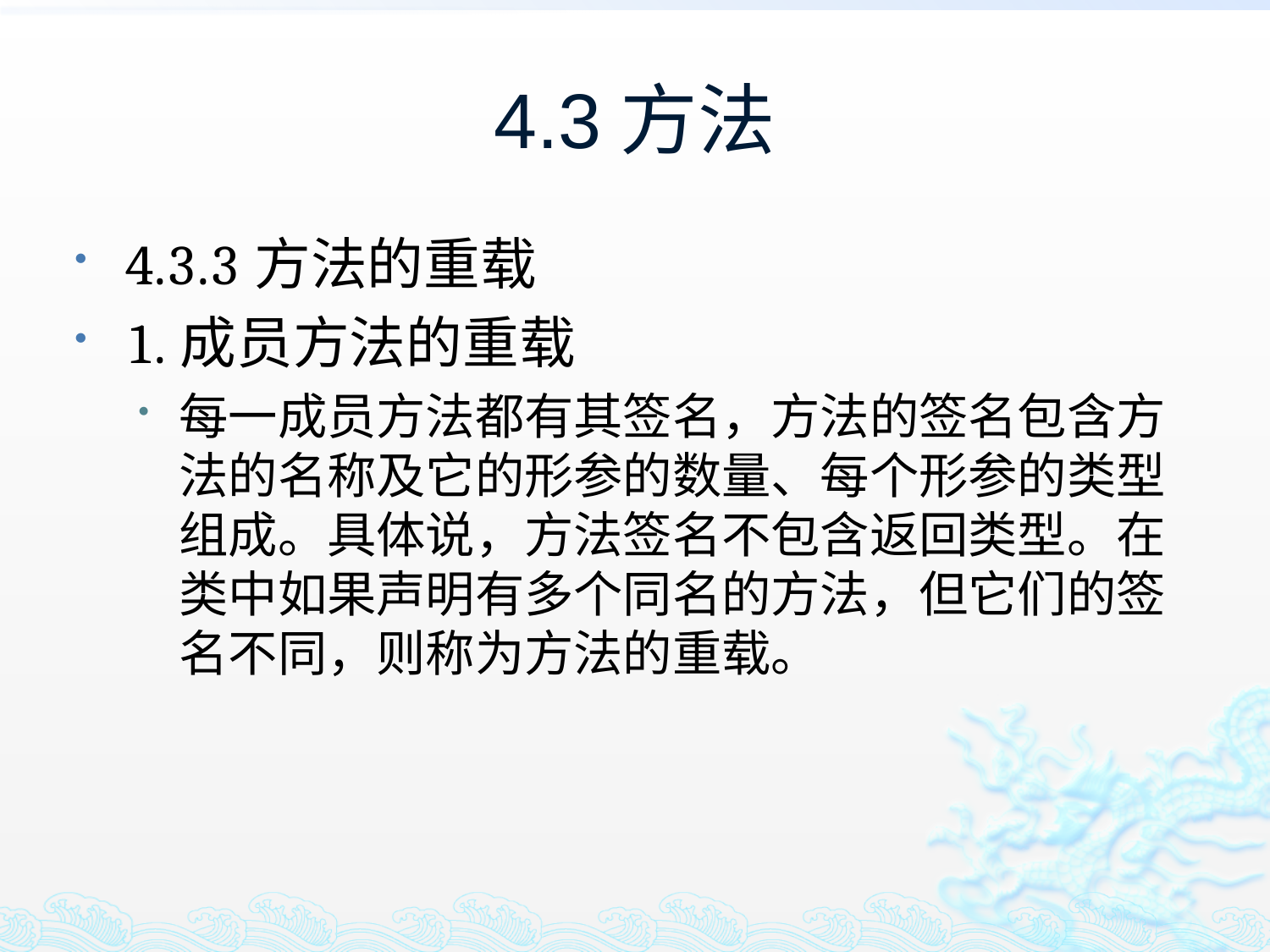

# 4.3方法
4.3.3方法的重载
1.成员方法的重载
每一成员方法都有其签名，方法的签名包含方法的名称及它的形参的数量、每个形参的类型组成。具体说，方法签名不包含返回类型。在类中如果声明有多个同名的方法，但它们的签名不同，则称为方法的重载。